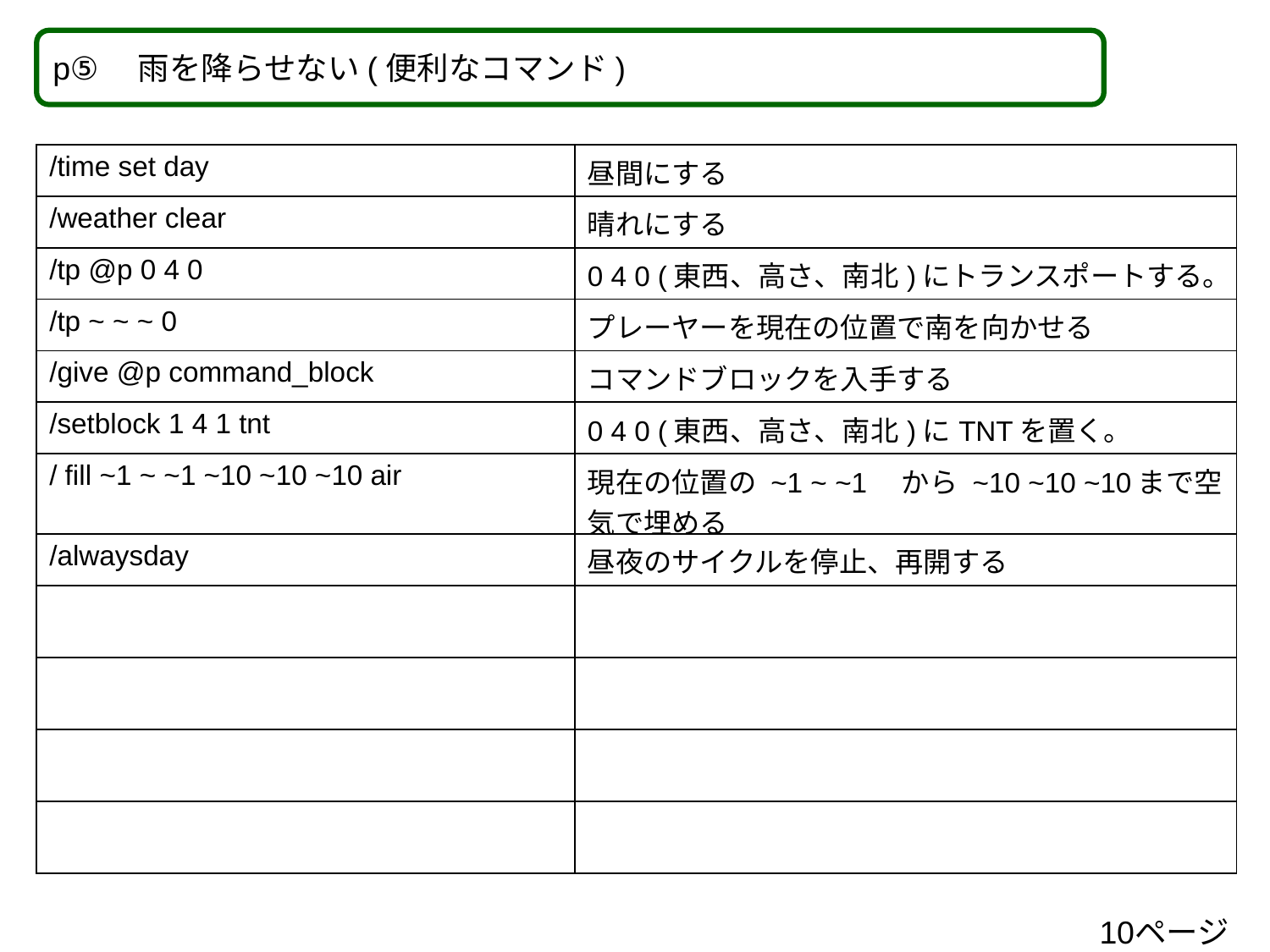

p⑤　雨を降らせない(便利なコマンド)
| /time set day | 昼間にする |
| --- | --- |
| /weather clear | 晴れにする |
| /tp @p 0 4 0 | 0 4 0 (東西、高さ、南北)にトランスポートする。 |
| /tp ~ ~ ~ 0 | プレーヤーを現在の位置で南を向かせる |
| /give @p command\_block | コマンドブロックを入手する |
| /setblock 1 4 1 tnt | 0 4 0 (東西、高さ、南北)にTNTを置く。 |
| / fill ~1 ~ ~1 ~10 ~10 ~10 air | 現在の位置の ~1 ~ ~1　から ~10 ~10 ~10まで空気で埋める |
| /alwaysday | 昼夜のサイクルを停止、再開する |
|  |  |
|  |  |
|  |  |
|  |  |
10ページ